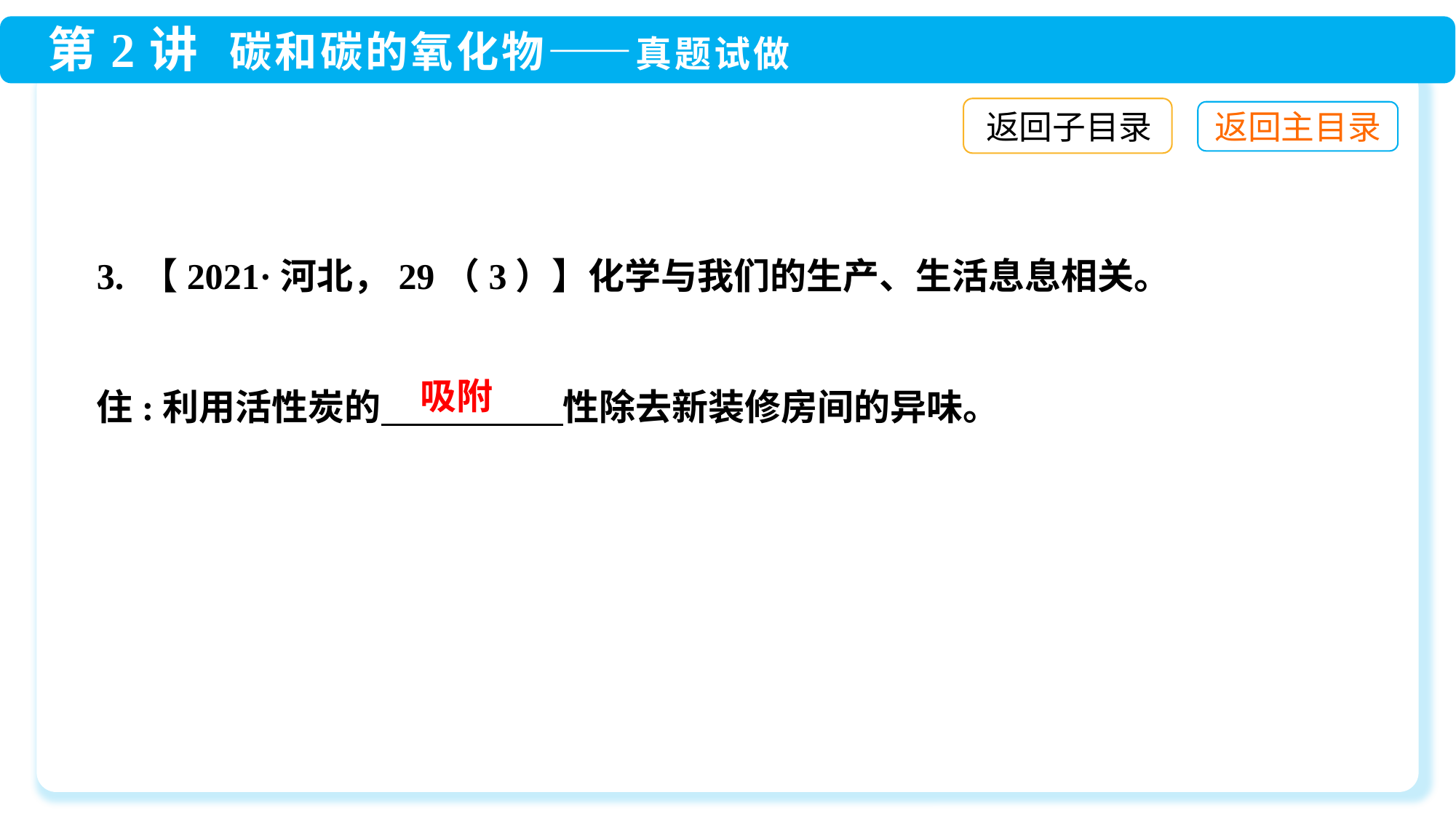

返回子目录

3. 【2021·河北，29（3）】化学与我们的生产、生活息息相关。

住:利用活性炭的　　　　　性除去新装修房间的异味。
吸附